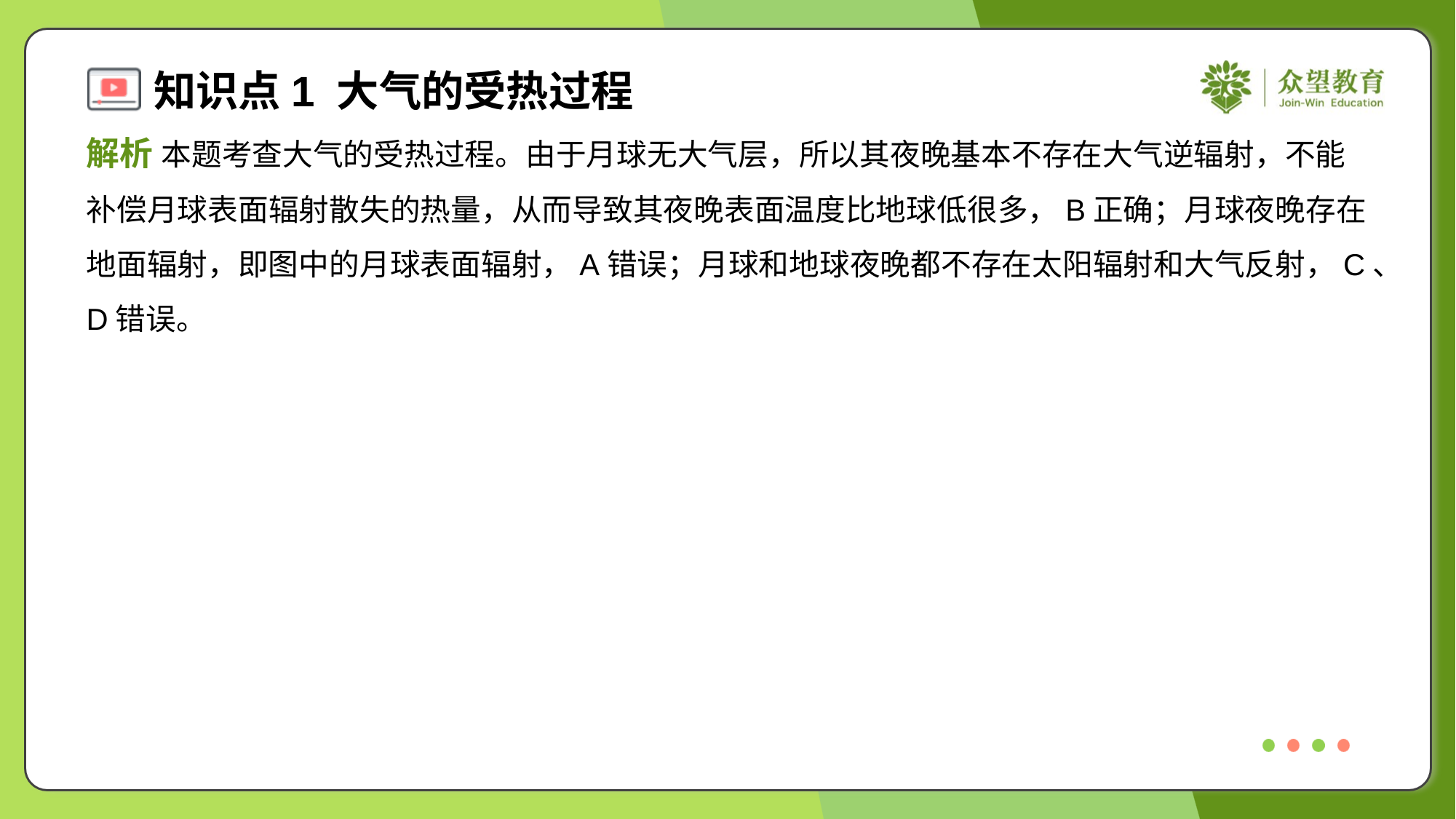

解析 本题考查大气的受热过程。由于月球无大气层，所以其夜晚基本不存在大气逆辐射，不能
补偿月球表面辐射散失的热量，从而导致其夜晚表面温度比地球低很多，B正确；月球夜晚存在
地面辐射，即图中的月球表面辐射，A错误；月球和地球夜晚都不存在太阳辐射和大气反射，C、
D错误。